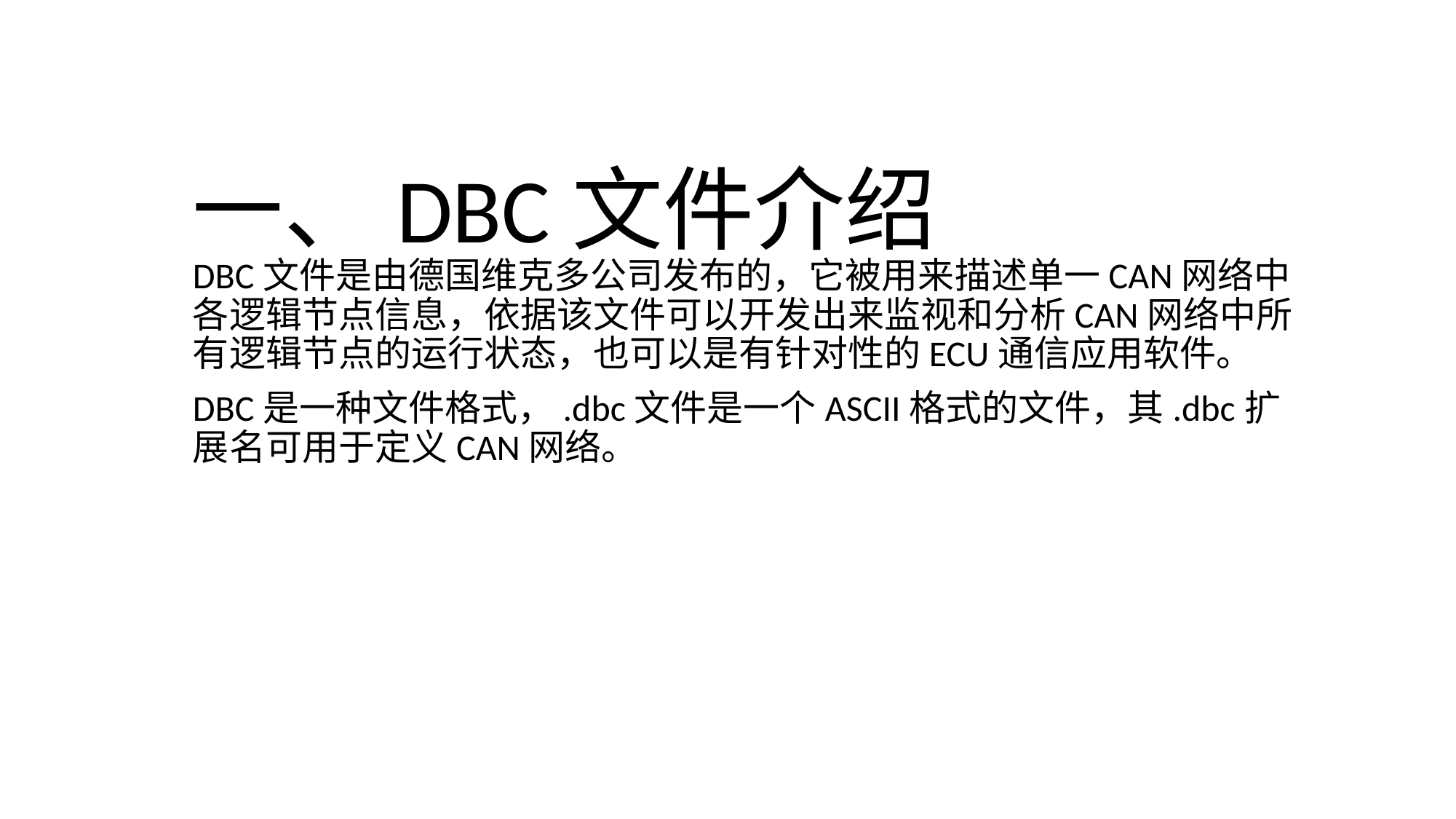

# 一、DBC文件介绍
DBC文件是由德国维克多公司发布的，它被用来描述单一CAN网络中各逻辑节点信息，依据该文件可以开发出来监视和分析CAN网络中所有逻辑节点的运行状态，也可以是有针对性的ECU通信应用软件。
DBC是一种文件格式，.dbc文件是一个ASCII格式的文件，其.dbc扩展名可用于定义CAN网络。